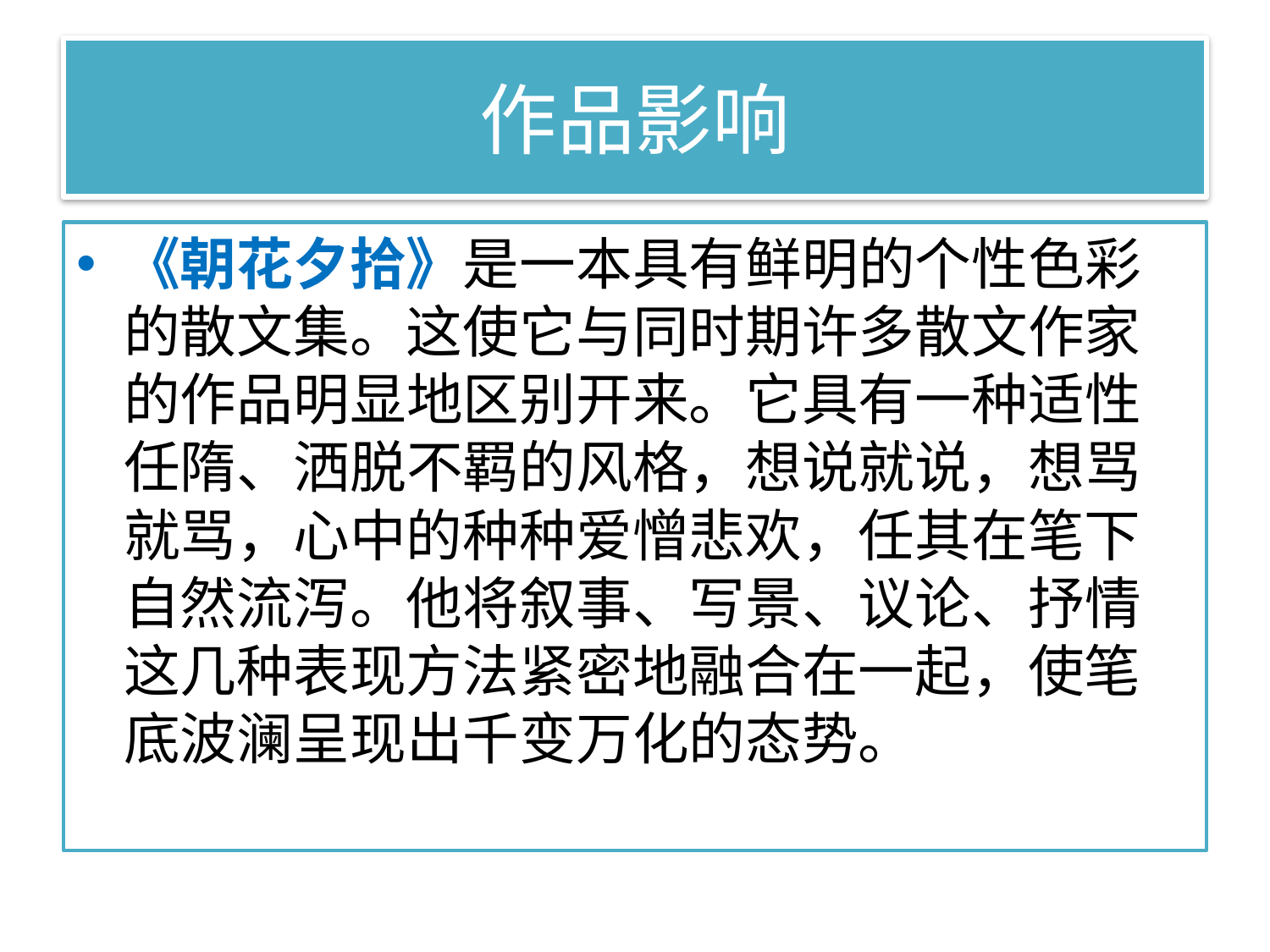

# 作品影响
《朝花夕拾》是一本具有鲜明的个性色彩的散文集。这使它与同时期许多散文作家的作品明显地区别开来。它具有一种适性任隋、洒脱不羁的风格，想说就说，想骂就骂，心中的种种爱憎悲欢，任其在笔下自然流泻。他将叙事、写景、议论、抒情这几种表现方法紧密地融合在一起，使笔底波澜呈现出千变万化的态势。